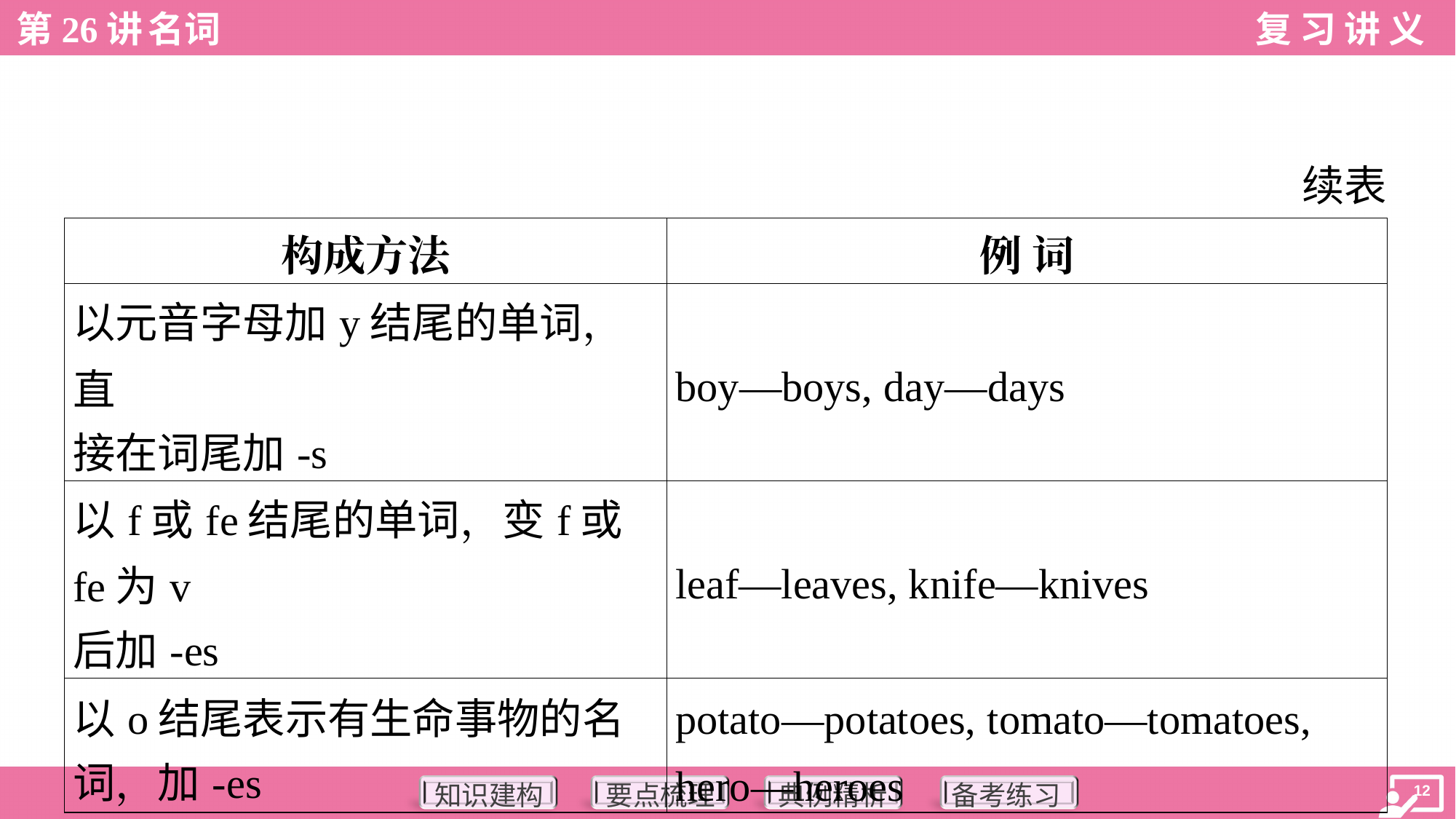

续表
| 构成方法 | 例 词 |
| --- | --- |
| 以元音字母加y结尾的单词，直 接在词尾加-s | boy—boys, day—days |
| 以f或fe结尾的单词，变f或fe为v 后加-es | leaf—leaves, knife—knives |
| 以o结尾表示有生命事物的名 词，加-es | potato—potatoes, tomato—tomatoes, hero—heroes |